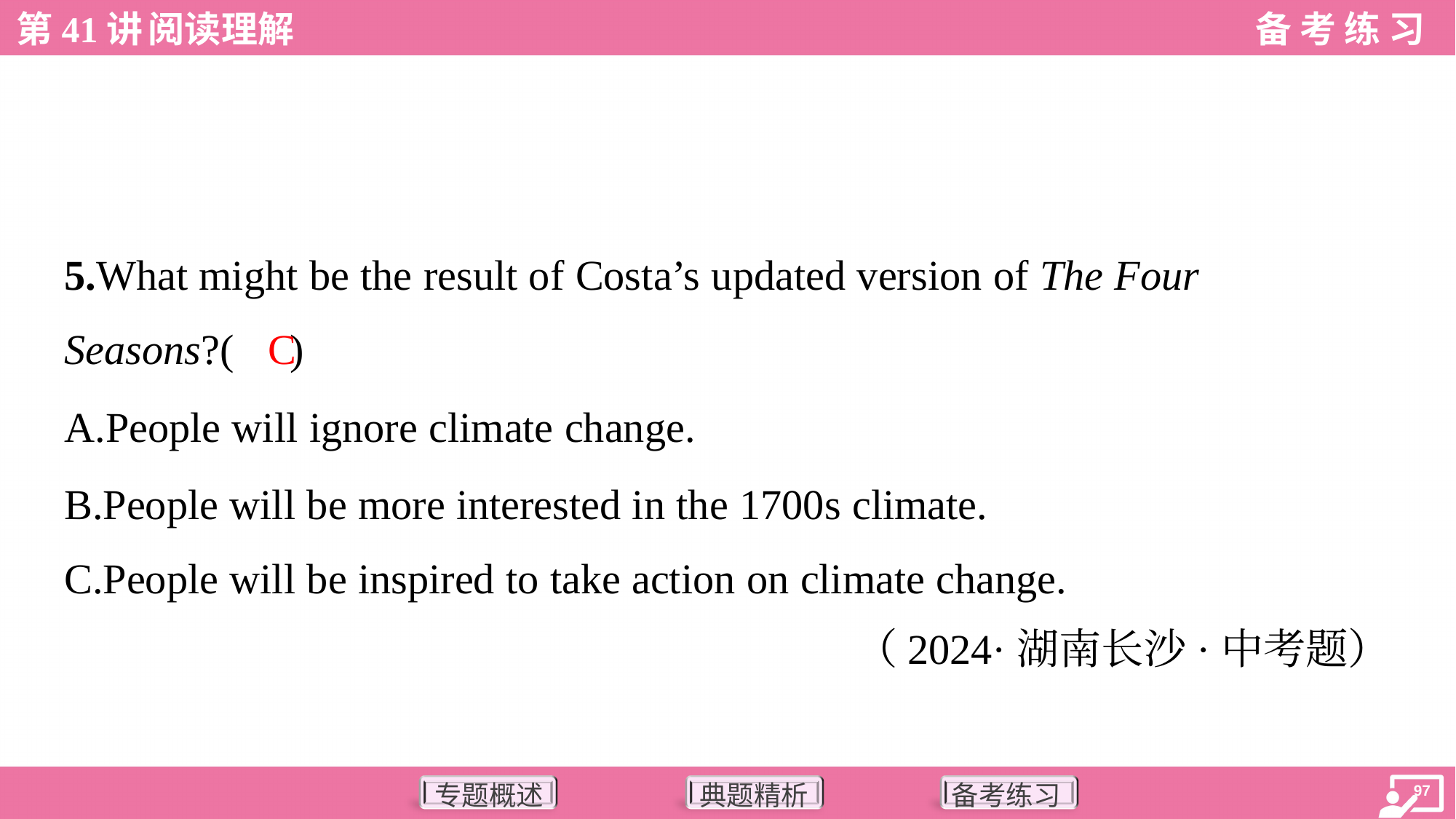

5.What might be the result of Costa’s updated version of The Four
Seasons?(     )
C
A.People will ignore climate change.
B.People will be more interested in the 1700s climate.
C.People will be inspired to take action on climate change.
（2024·湖南长沙·中考题）